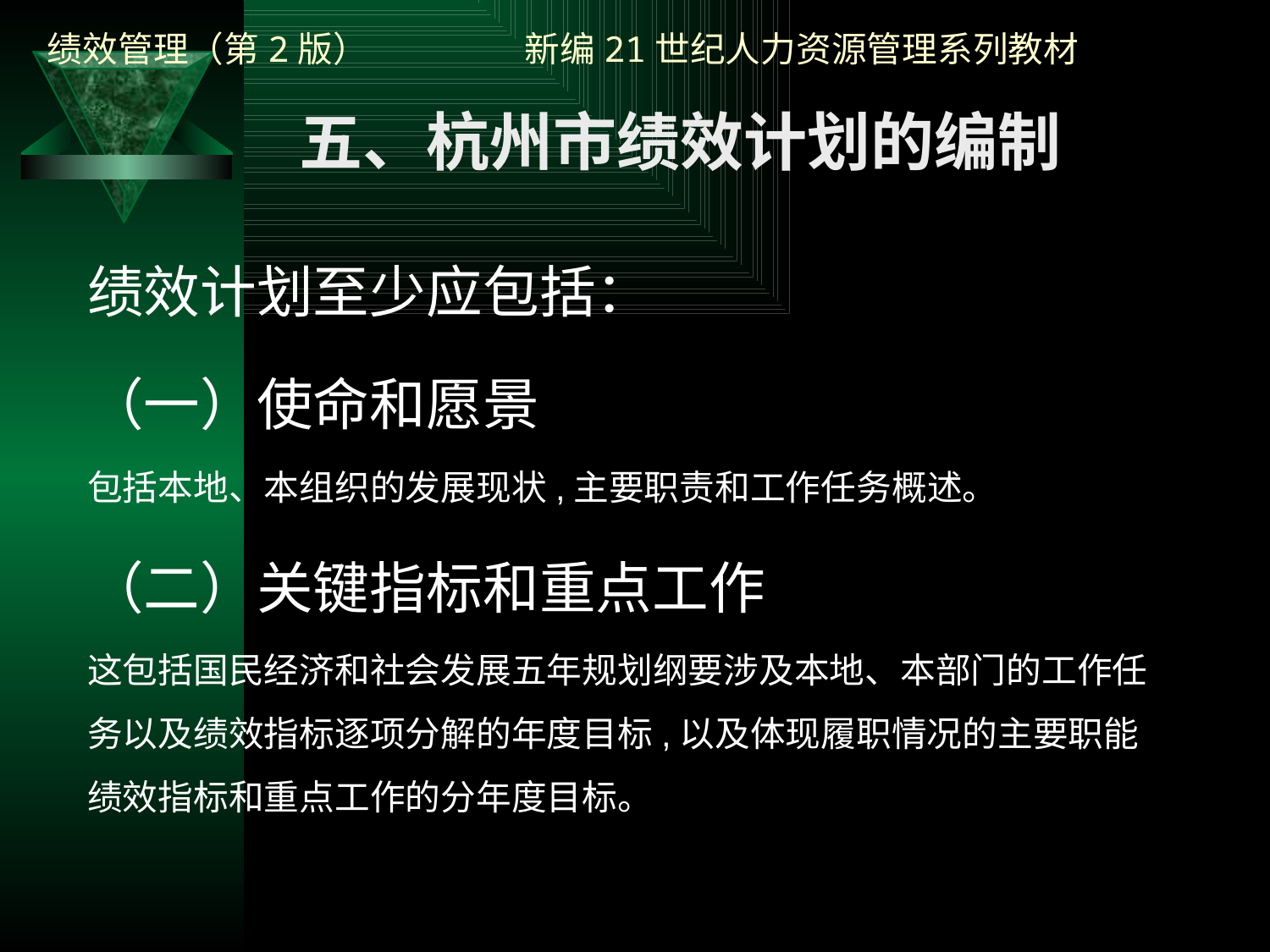

五、杭州市绩效计划的编制
绩效计划至少应包括：
（一）使命和愿景
包括本地、本组织的发展现状,主要职责和工作任务概述。
（二）关键指标和重点工作
这包括国民经济和社会发展五年规划纲要涉及本地、本部门的工作任务以及绩效指标逐项分解的年度目标,以及体现履职情况的主要职能绩效指标和重点工作的分年度目标。